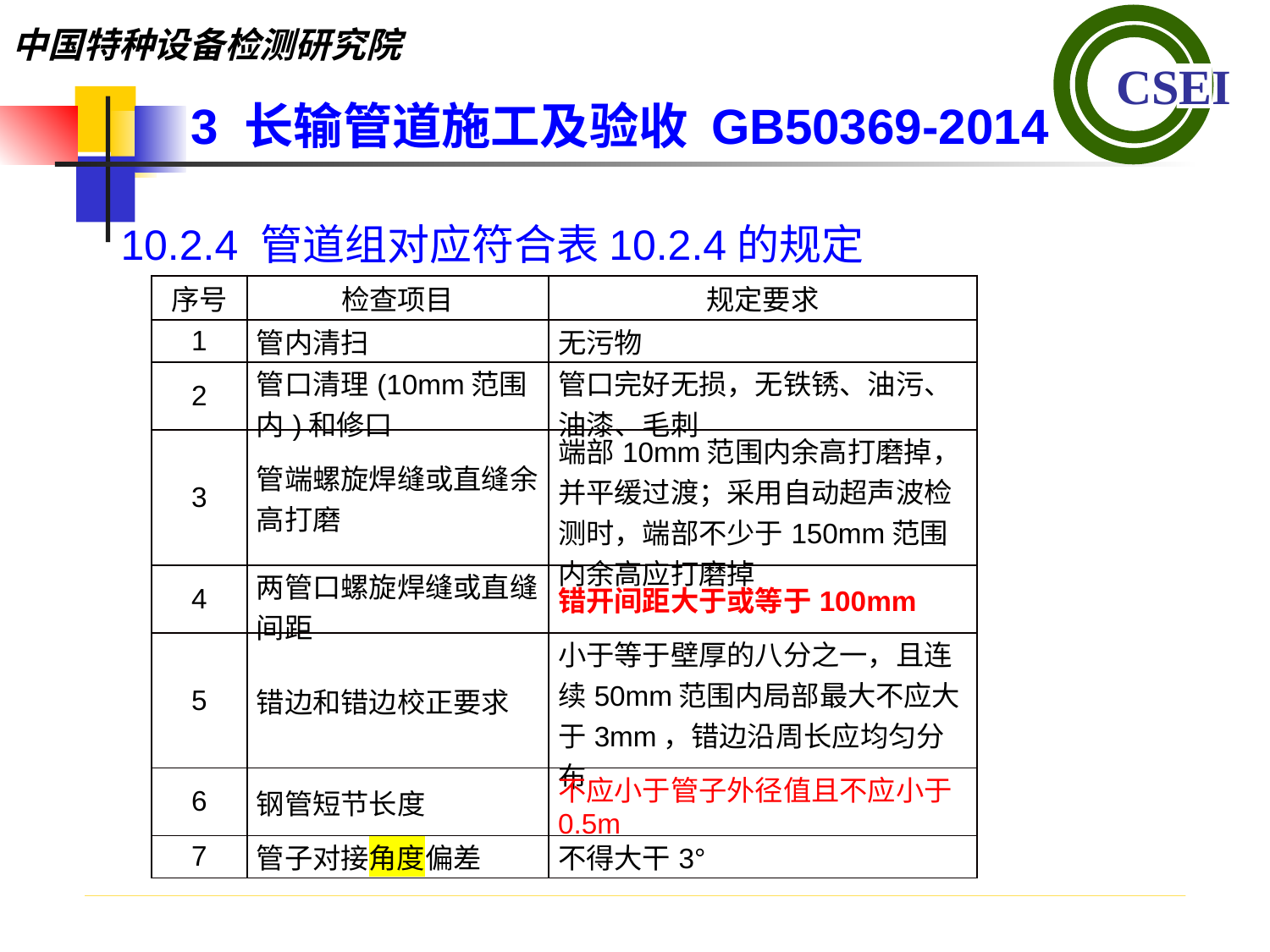

3 长输管道施工及验收 GB50369-2014
10.2.4 管道组对应符合表10.2.4的规定
| 序号 | 检查项目 | 规定要求 |
| --- | --- | --- |
| 1 | 管内清扫 | 无污物 |
| 2 | 管口清理(10mm范围内)和修口 | 管口完好无损，无铁锈、油污、油漆、毛刺 |
| 3 | 管端螺旋焊缝或直缝余高打磨 | 端部10mm范围内余高打磨掉，并平缓过渡；采用自动超声波检测时，端部不少于150mm范围内余高应打磨掉 |
| 4 | 两管口螺旋焊缝或直缝间距 | 错开间距大于或等于100mm |
| 5 | 错边和错边校正要求 | 小于等于壁厚的八分之一，且连续50mm范围内局部最大不应大于3mm，错边沿周长应均匀分布 |
| 6 | 钢管短节长度 | 不应小于管子外径值且不应小于0.5m |
| 7 | 管子对接角度偏差 | 不得大干3° |